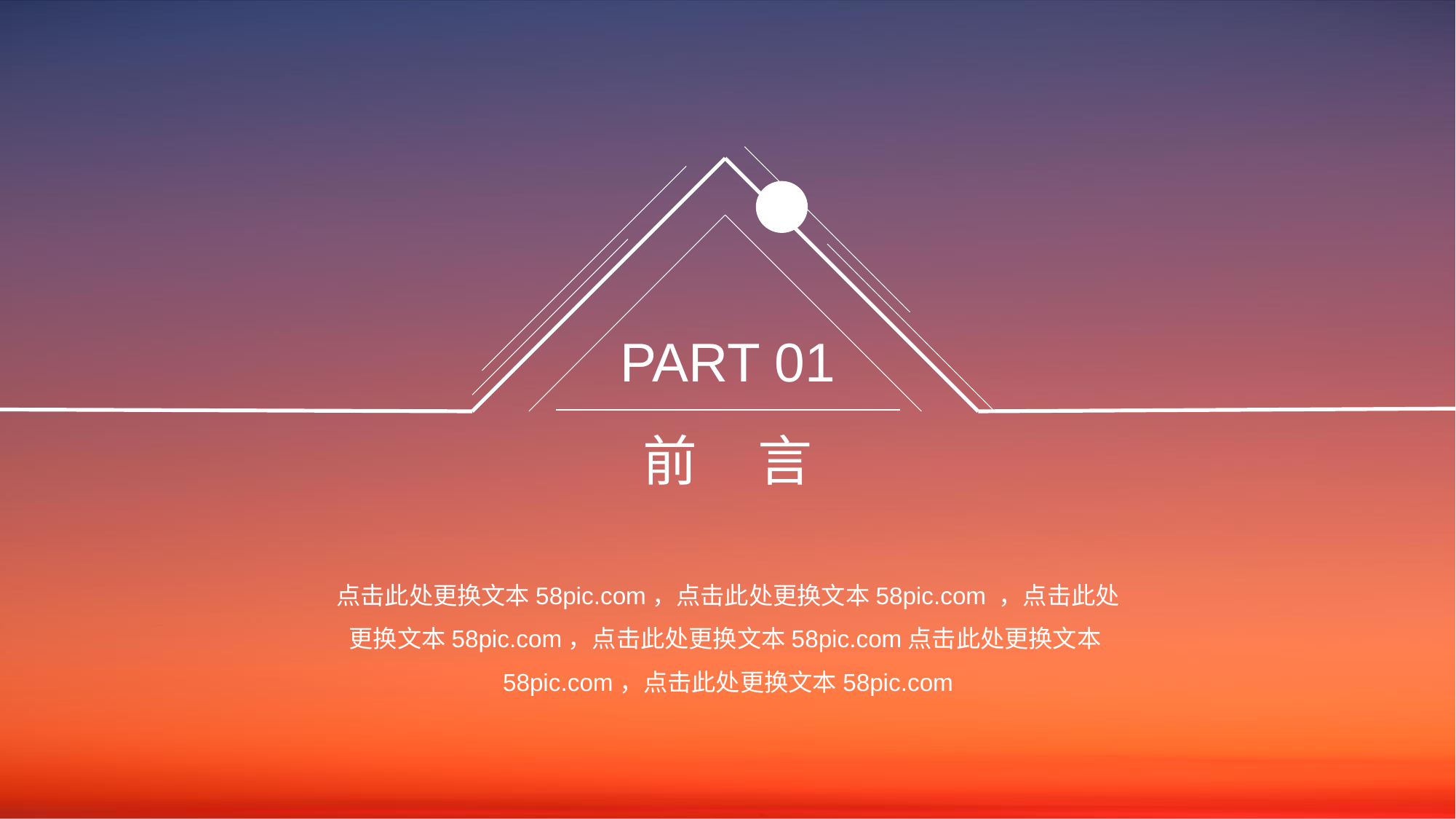

PART 01
前     言
点击此处更换文本58pic.com，点击此处更换文本58pic.com ，点击此处更换文本58pic.com，点击此处更换文本58pic.com点击此处更换文本58pic.com，点击此处更换文本58pic.com